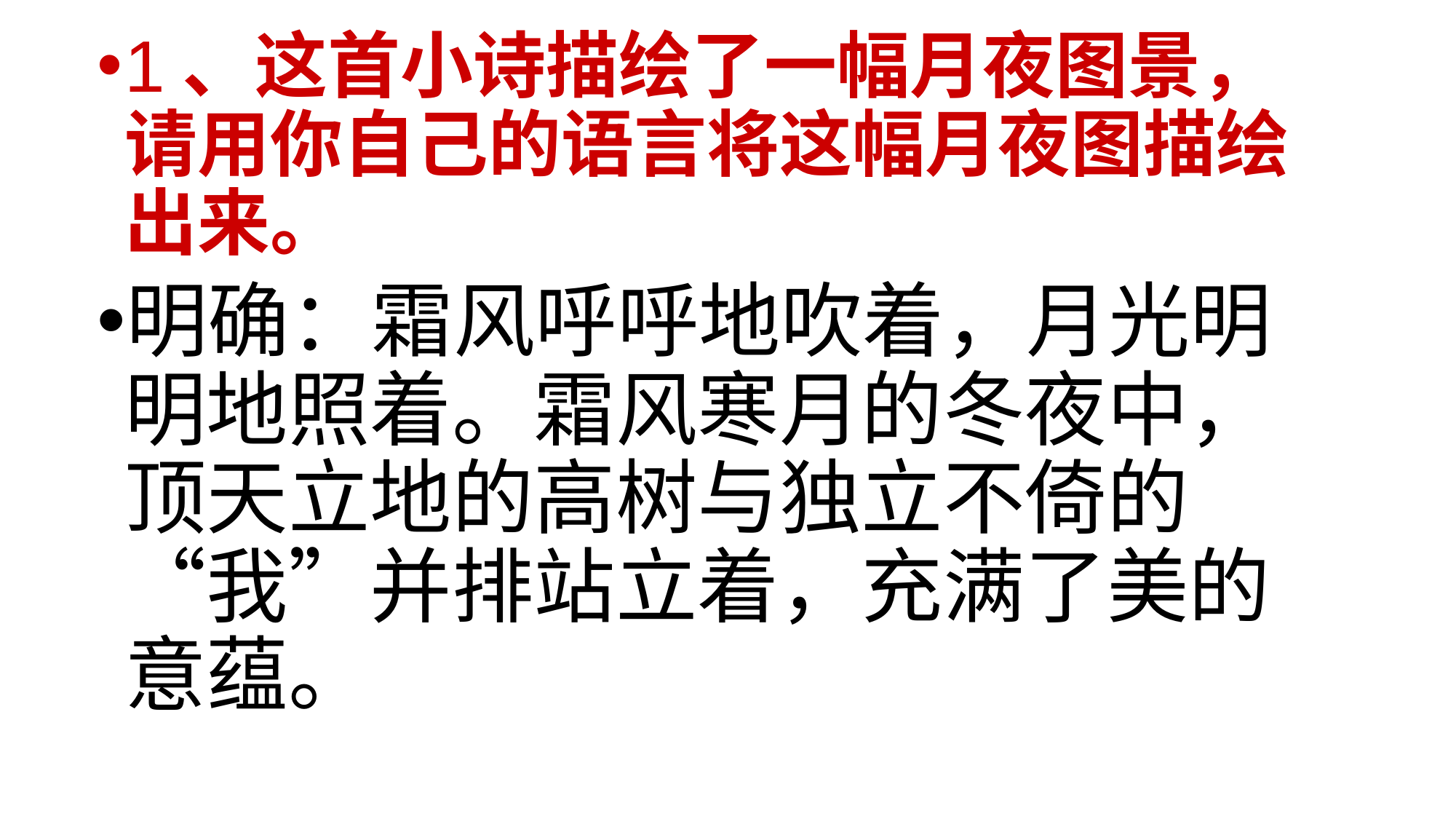

1、这首小诗描绘了一幅月夜图景，请用你自己的语言将这幅月夜图描绘出来。
明确：霜风呼呼地吹着，月光明明地照着。霜风寒月的冬夜中，顶天立地的高树与独立不倚的“我”并排站立着，充满了美的意蕴。
#